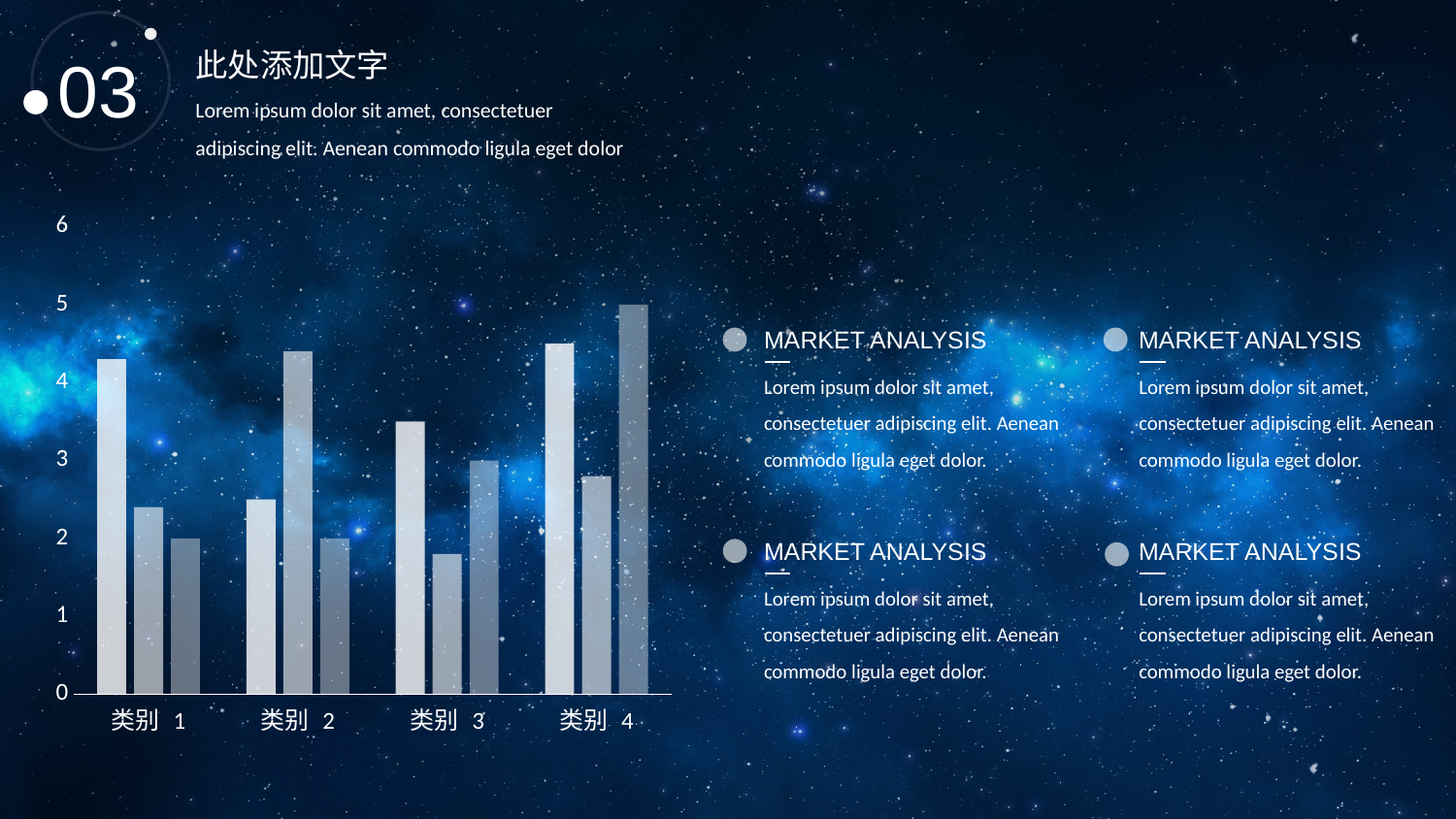

03
此处添加文字
Lorem ipsum dolor sit amet, consectetuer adipiscing elit. Aenean commodo ligula eget dolor

### Chart

| Category | 系列 1 | 系列 2 | 系列 3 |
|---|---|---|---|
| 类别 1 | 4.3 | 2.4 | 2.0 |
| 类别 2 | 2.5 | 4.4 | 2.0 |
| 类别 3 | 3.5 | 1.8 | 3.0 |
| 类别 4 | 4.5 | 2.8 | 5.0 |
MARKET ANALYSIS
MARKET ANALYSIS

Lorem ipsum dolor sit amet, consectetuer adipiscing elit. Aenean commodo ligula eget dolor.
Lorem ipsum dolor sit amet, consectetuer adipiscing elit. Aenean commodo ligula eget dolor.
MARKET ANALYSIS
MARKET ANALYSIS

Lorem ipsum dolor sit amet, consectetuer adipiscing elit. Aenean commodo ligula eget dolor.
Lorem ipsum dolor sit amet, consectetuer adipiscing elit. Aenean commodo ligula eget dolor.